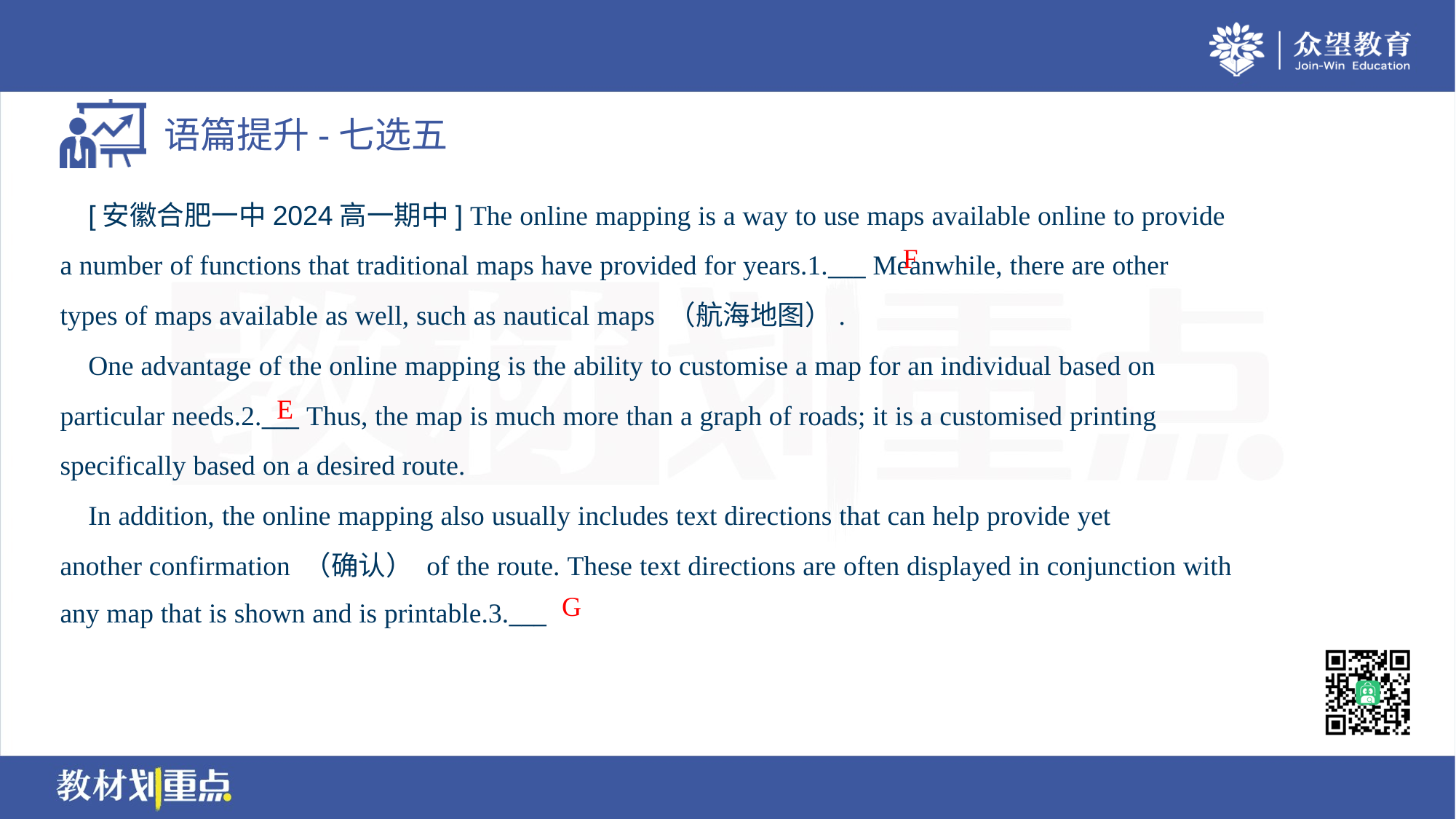

[安徽合肥一中2024高一期中] The online mapping is a way to use maps available online to provide
a number of functions that traditional maps have provided for years.1.___ Meanwhile, there are other
types of maps available as well, such as nautical maps （航海地图）.
    One advantage of the online mapping is the ability to customise a map for an individual based on
particular needs.2.___ Thus, the map is much more than a graph of roads; it is a customised printing
specifically based on a desired route.
    In addition, the online mapping also usually includes text directions that can help provide yet
another confirmation （确认） of the route. These text directions are often displayed in conjunction with
any map that is shown and is printable.3.___
F
E
G